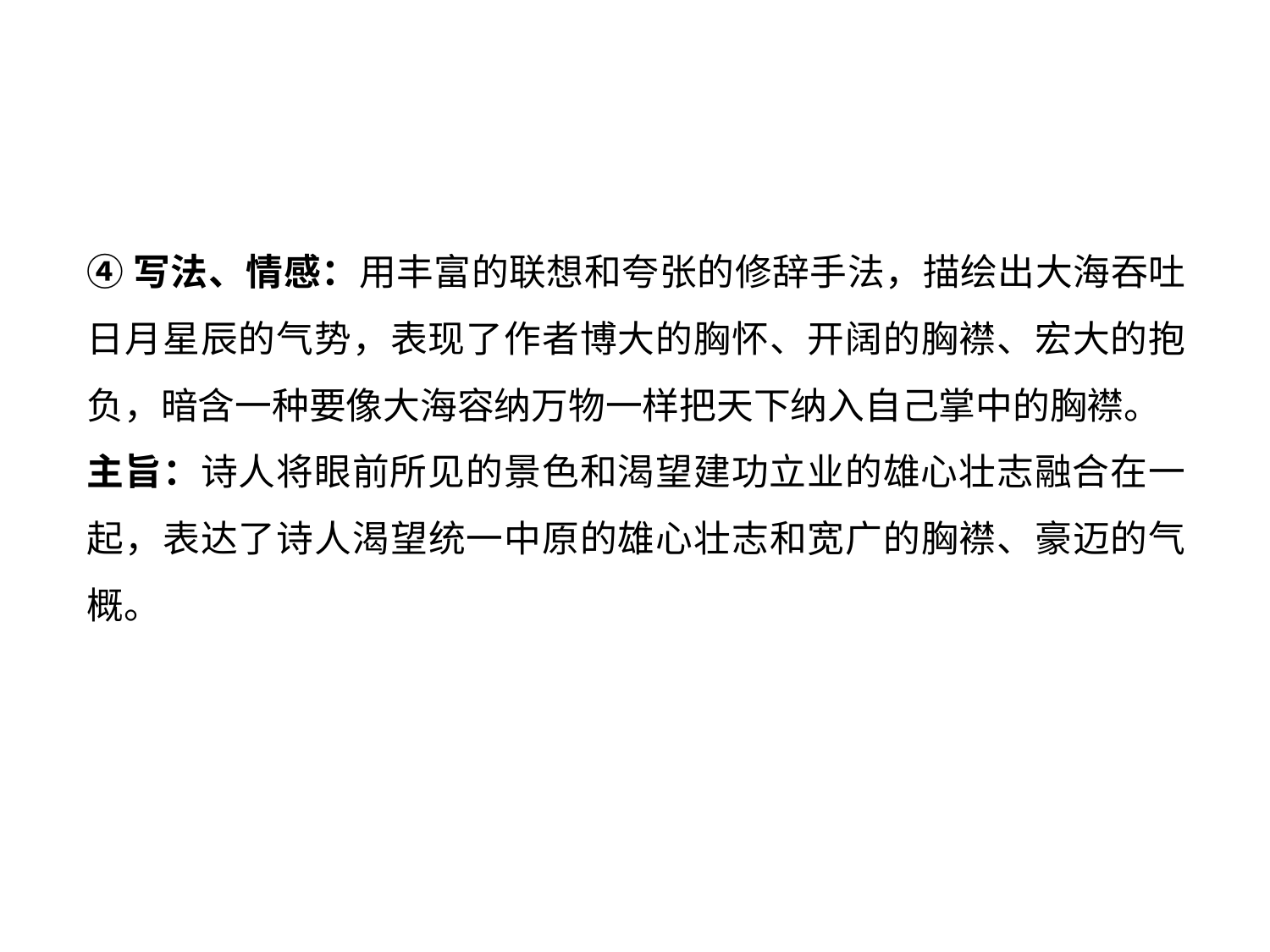

④写法、情感：用丰富的联想和夸张的修辞手法，描绘出大海吞吐日月星辰的气势，表现了作者博大的胸怀、开阔的胸襟、宏大的抱负，暗含一种要像大海容纳万物一样把天下纳入自己掌中的胸襟。
主旨：诗人将眼前所见的景色和渴望建功立业的雄心壮志融合在一起，表达了诗人渴望统一中原的雄心壮志和宽广的胸襟、豪迈的气概。